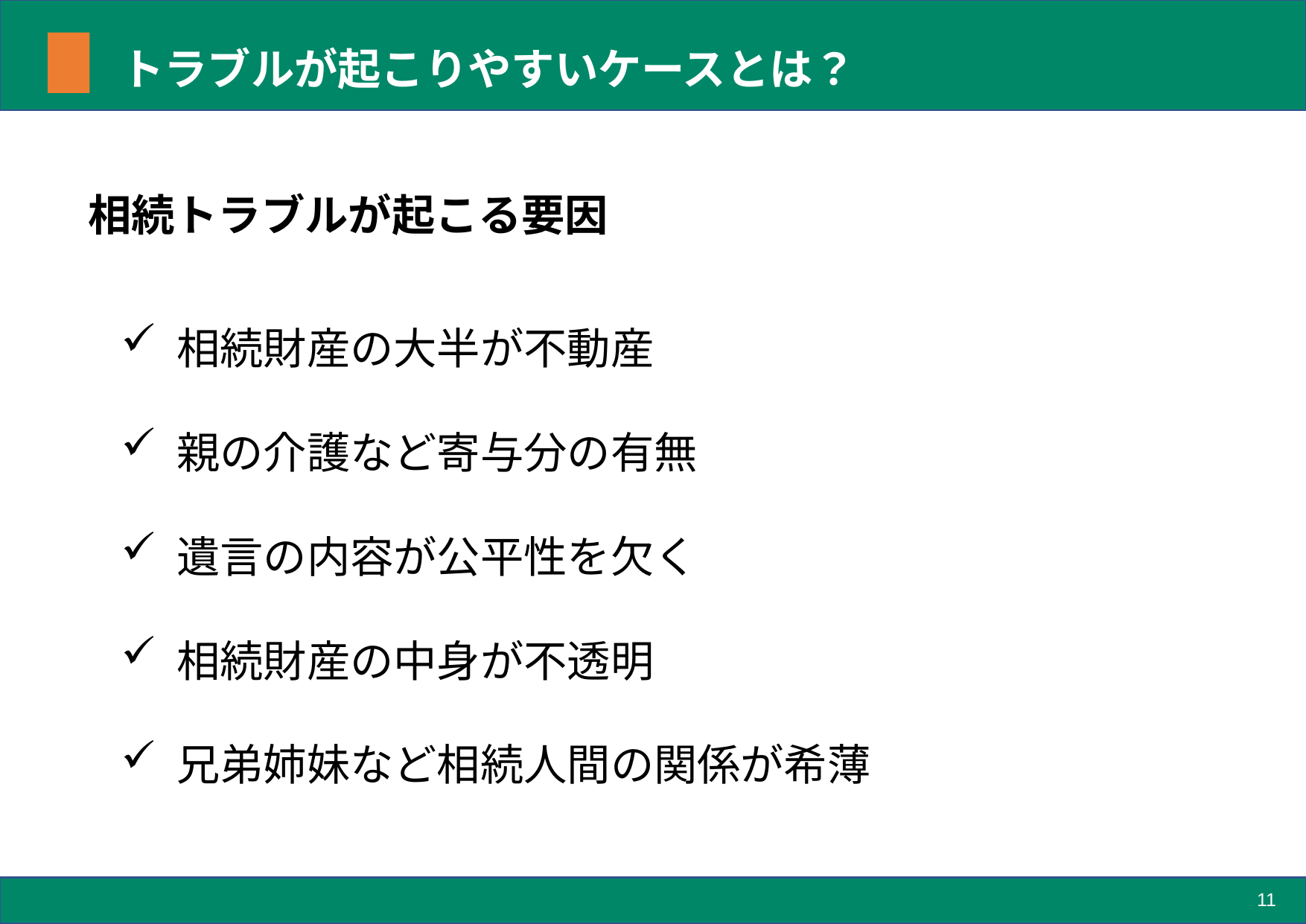

# トラブルが起こりやすいケースとは？
相続トラブルが起こる要因
 相続財産の大半が不動産
 親の介護など寄与分の有無
 遺言の内容が公平性を欠く
 相続財産の中身が不透明
 兄弟姉妹など相続人間の関係が希薄